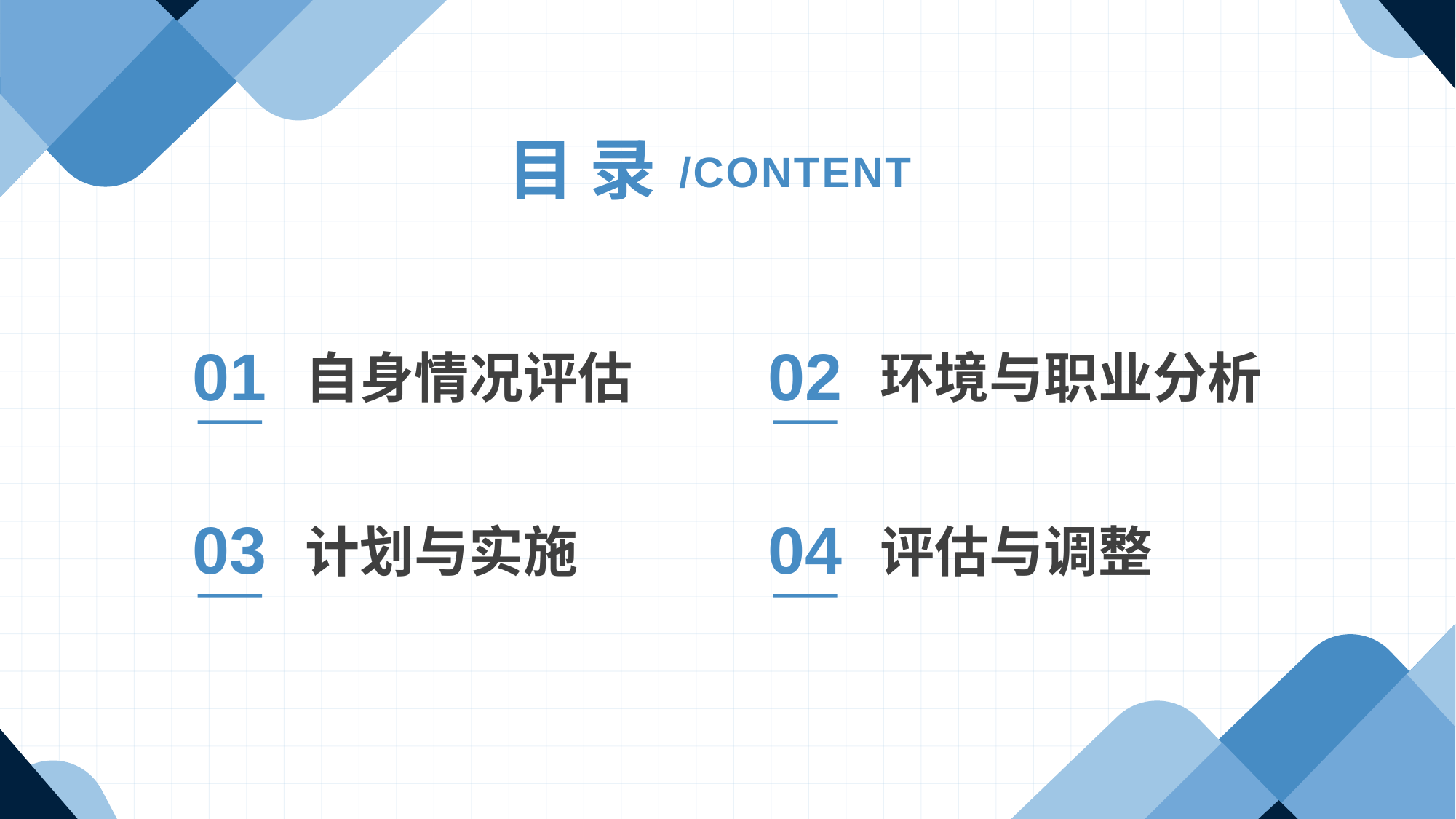

目 录
/CONTENT
01
02
自身情况评估
环境与职业分析

03
04
计划与实施
评估与调整